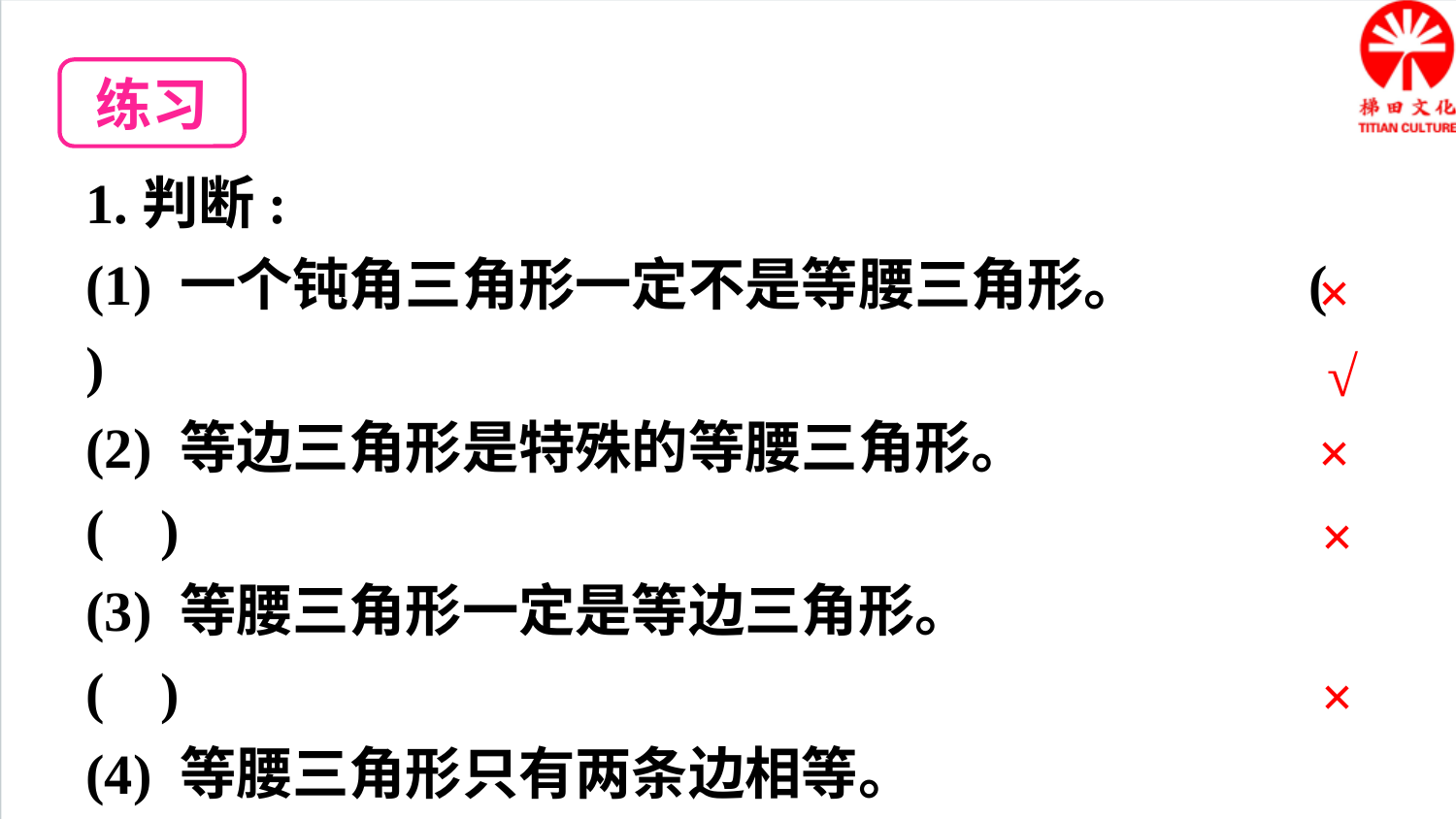

练习
1.判断:
(1) 一个钝角三角形一定不是等腰三角形。            (    )
(2) 等边三角形是特殊的等腰三角形。                    (    )
(3) 等腰三角形一定是等边三角形。                        (    )
(4) 等腰三角形只有两条边相等。                            (    )
(5) 三角形按边分类可分为不等边三角形，等腰三角形和等边三角形。                                                      (    )
×
√
×
×
×